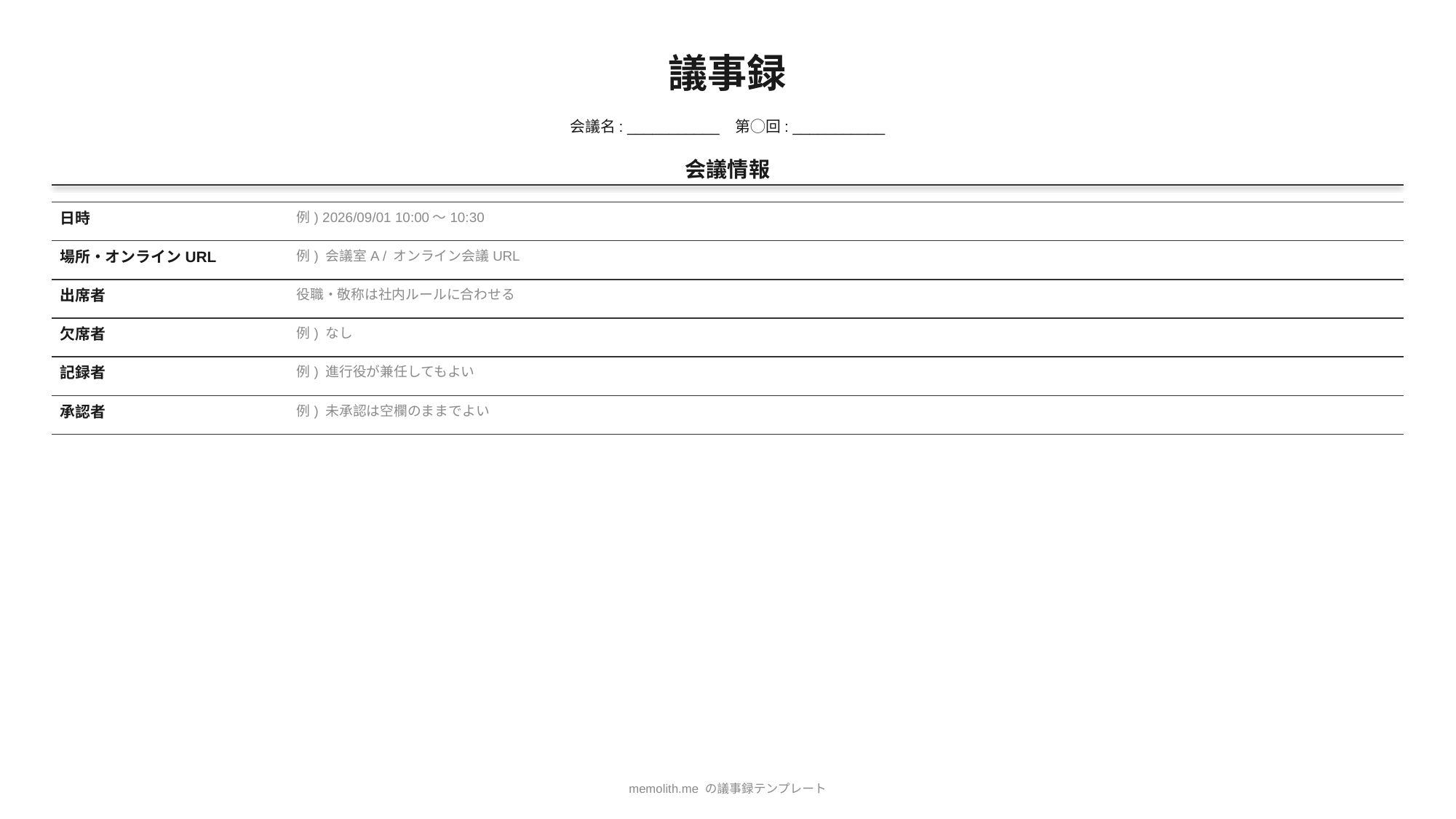

議事録
会議名: ___________   第◯回: ___________
会議情報
| 日時 | 例) 2026/09/01 10:00〜10:30 |
| --- | --- |
| 場所・オンラインURL | 例) 会議室A / オンライン会議URL |
| 出席者 | 役職・敬称は社内ルールに合わせる |
| 欠席者 | 例) なし |
| 記録者 | 例) 進行役が兼任してもよい |
| 承認者 | 例) 未承認は空欄のままでよい |
memolith.me の議事録テンプレート